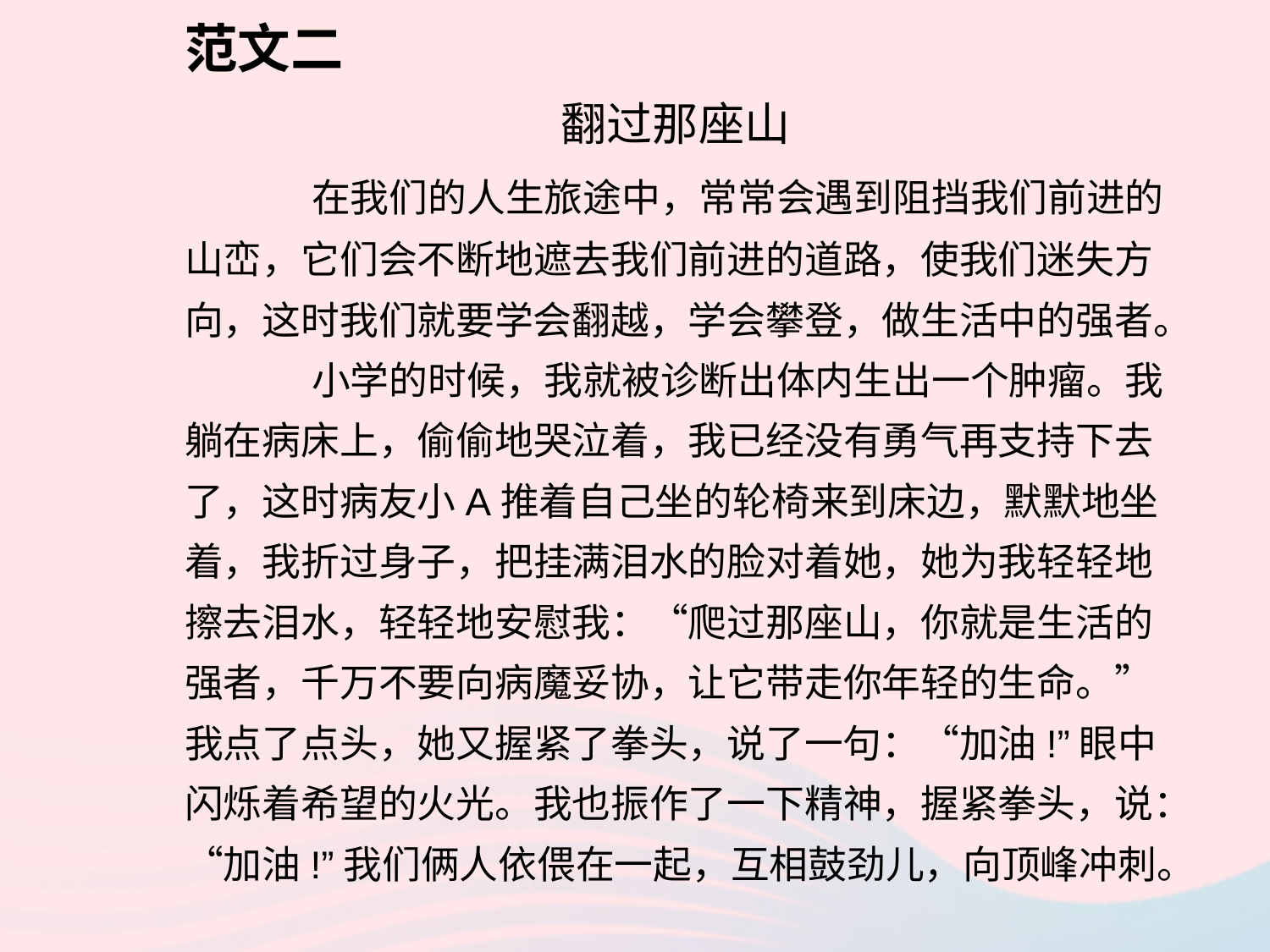

范文二
翻过那座山
	在我们的人生旅途中，常常会遇到阻挡我们前进的山峦，它们会不断地遮去我们前进的道路，使我们迷失方向，这时我们就要学会翻越，学会攀登，做生活中的强者。
	小学的时候，我就被诊断出体内生出一个肿瘤。我躺在病床上，偷偷地哭泣着，我已经没有勇气再支持下去了，这时病友小A推着自己坐的轮椅来到床边，默默地坐着，我折过身子，把挂满泪水的脸对着她，她为我轻轻地擦去泪水，轻轻地安慰我：“爬过那座山，你就是生活的强者，千万不要向病魔妥协，让它带走你年轻的生命。”我点了点头，她又握紧了拳头，说了一句：“加油!”眼中闪烁着希望的火光。我也振作了一下精神，握紧拳头，说：“加油!”我们俩人依偎在一起，互相鼓劲儿，向顶峰冲刺。